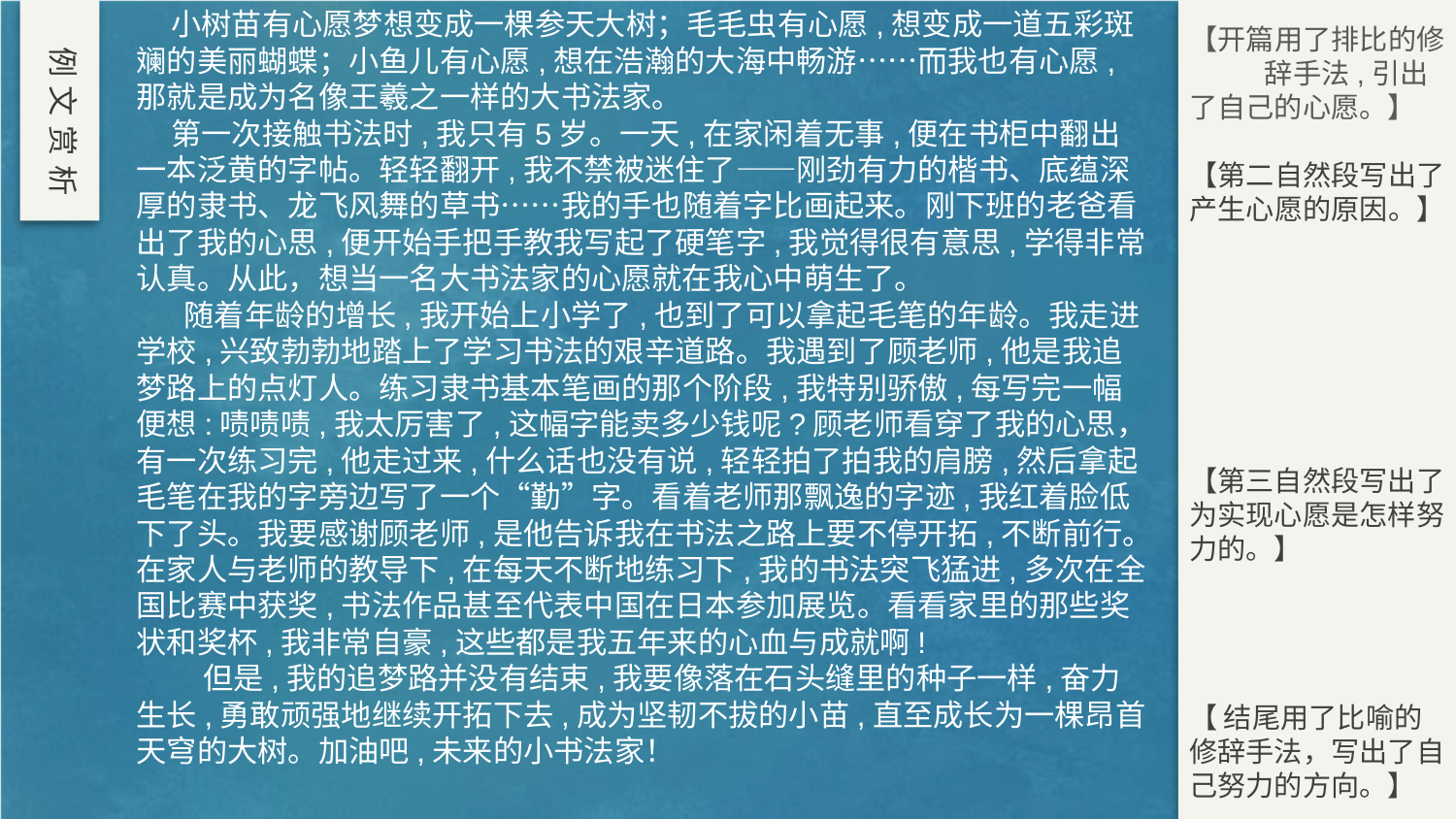

例文赏析
    小树苗有心愿梦想变成一棵参天大树；毛毛虫有心愿,想变成一道五彩斑斓的美丽蝴蝶；小鱼儿有心愿,想在浩瀚的大海中畅游……而我也有心愿,那就是成为名像王羲之一样的大书法家。
    第一次接触书法时,我只有5岁。一天,在家闲着无事,便在书柜中翻出一本泛黄的字帖。轻轻翻开,我不禁被迷住了——刚劲有力的楷书、底蕴深厚的隶书、龙飞风舞的草书……我的手也随着字比画起来。刚下班的老爸看出了我的心思,便开始手把手教我写起了硬笔字,我觉得很有意思,学得非常认真。从此，想当一名大书法家的心愿就在我心中萌生了。
       随着年龄的增长,我开始上小学了,也到了可以拿起毛笔的年龄。我走进学校,兴致勃勃地踏上了学习书法的艰辛道路。我遇到了顾老师,他是我追梦路上的点灯人。练习隶书基本笔画的那个阶段,我特别骄傲,每写完一幅便想:啧啧啧,我太厉害了,这幅字能卖多少钱呢?顾老师看穿了我的心思，有一次练习完,他走过来,什么话也没有说,轻轻拍了拍我的肩膀,然后拿起毛笔在我的字旁边写了一个“勤”字。看着老师那飘逸的字迹,我红着脸低下了头。我要感谢顾老师,是他告诉我在书法之路上要不停开拓,不断前行。在家人与老师的教导下,在每天不断地练习下,我的书法突飞猛进,多次在全国比赛中获奖,书法作品甚至代表中国在日本参加展览。看看家里的那些奖状和奖杯,我非常自豪,这些都是我五年来的心血与成就啊!
       但是,我的追梦路并没有结束,我要像落在石头缝里的种子一样,奋力生长,勇敢顽强地继续开拓下去,成为坚韧不拔的小苗,直至成长为一棵昂首天穹的大树。加油吧,未来的小书法家！
【开篇用了排比的修             辞手法,引出了自己的心愿。】

【第二自然段写出了产生心愿的原因。】

【第三自然段写出了为实现心愿是怎样努力的。】

【 结尾用了比喻的修辞手法，写出了自己努力的方向。】